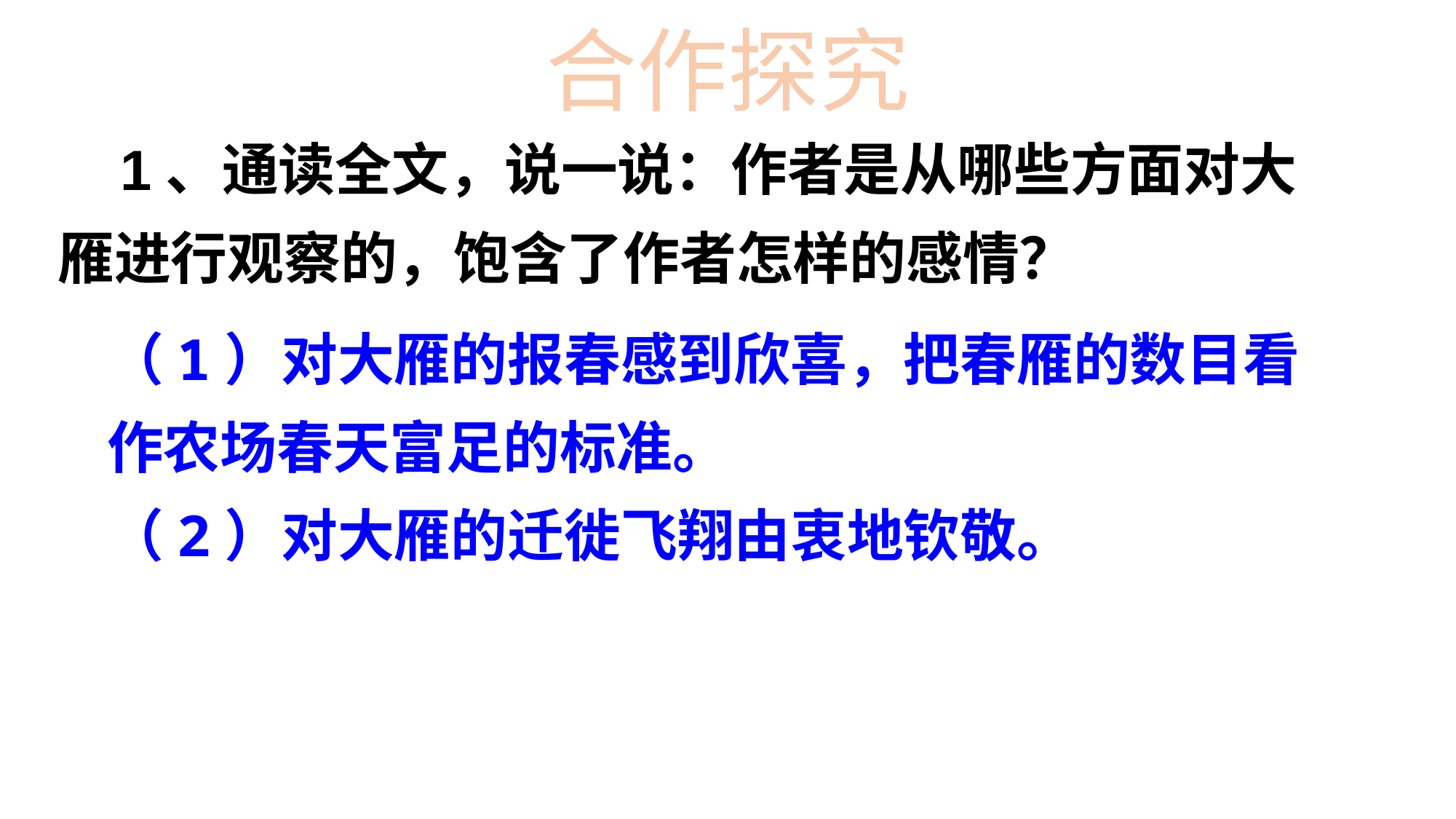

合作探究
    1、通读全文，说一说：作者是从哪些方面对大雁进行观察的，饱含了作者怎样的感情？
（1）对大雁的报春感到欣喜，把春雁的数目看作农场春天富足的标准。
（2）对大雁的迁徙飞翔由衷地钦敬。